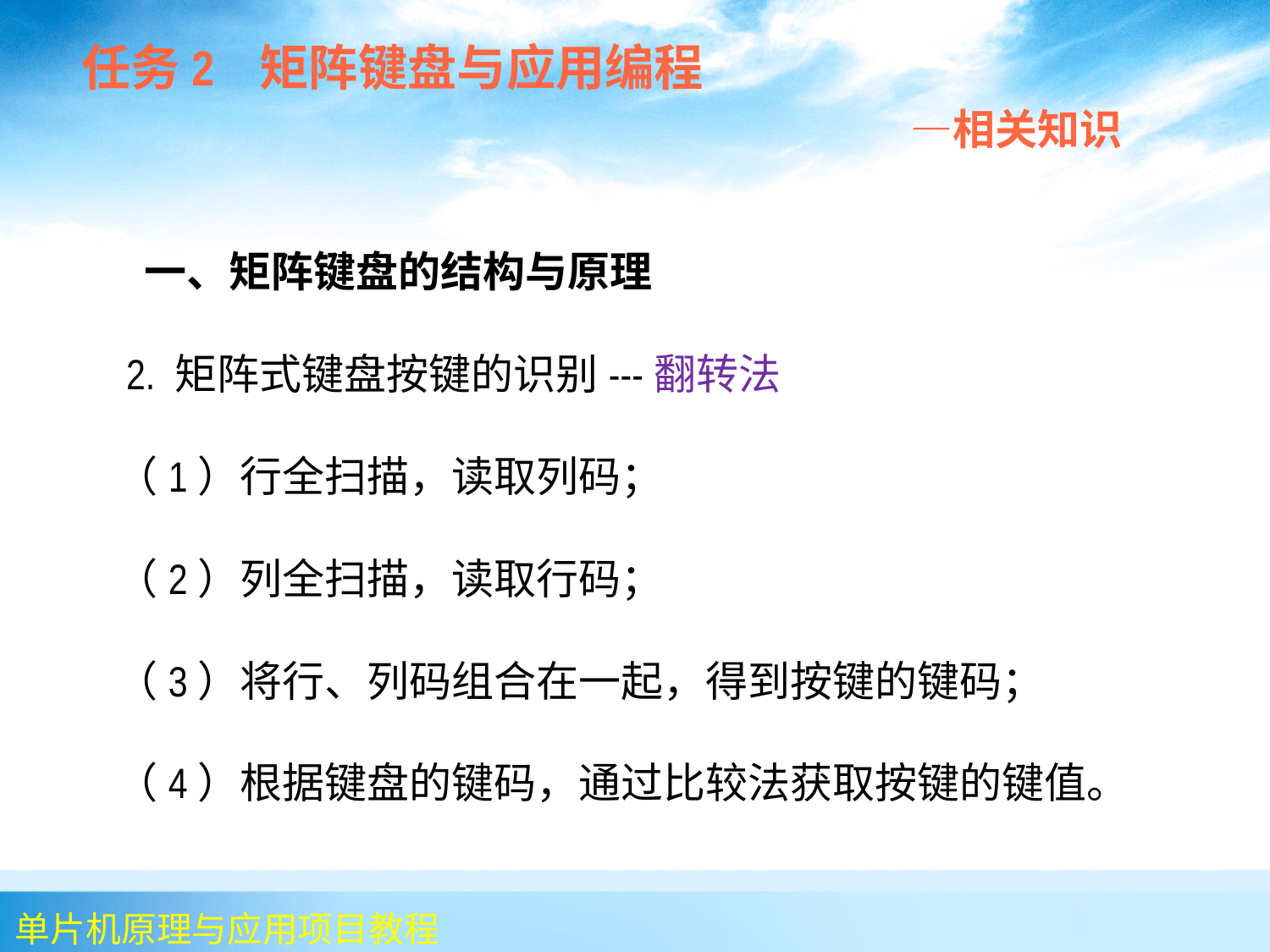

任务2   矩阵键盘与应用编程
                                                                              —相关知识
        一、矩阵键盘的结构与原理
       2. 矩阵式键盘按键的识别---翻转法
     （1）行全扫描，读取列码；
     （2）列全扫描，读取行码；
     （3）将行、列码组合在一起，得到按键的键码；
     （4）根据键盘的键码，通过比较法获取按键的键值。